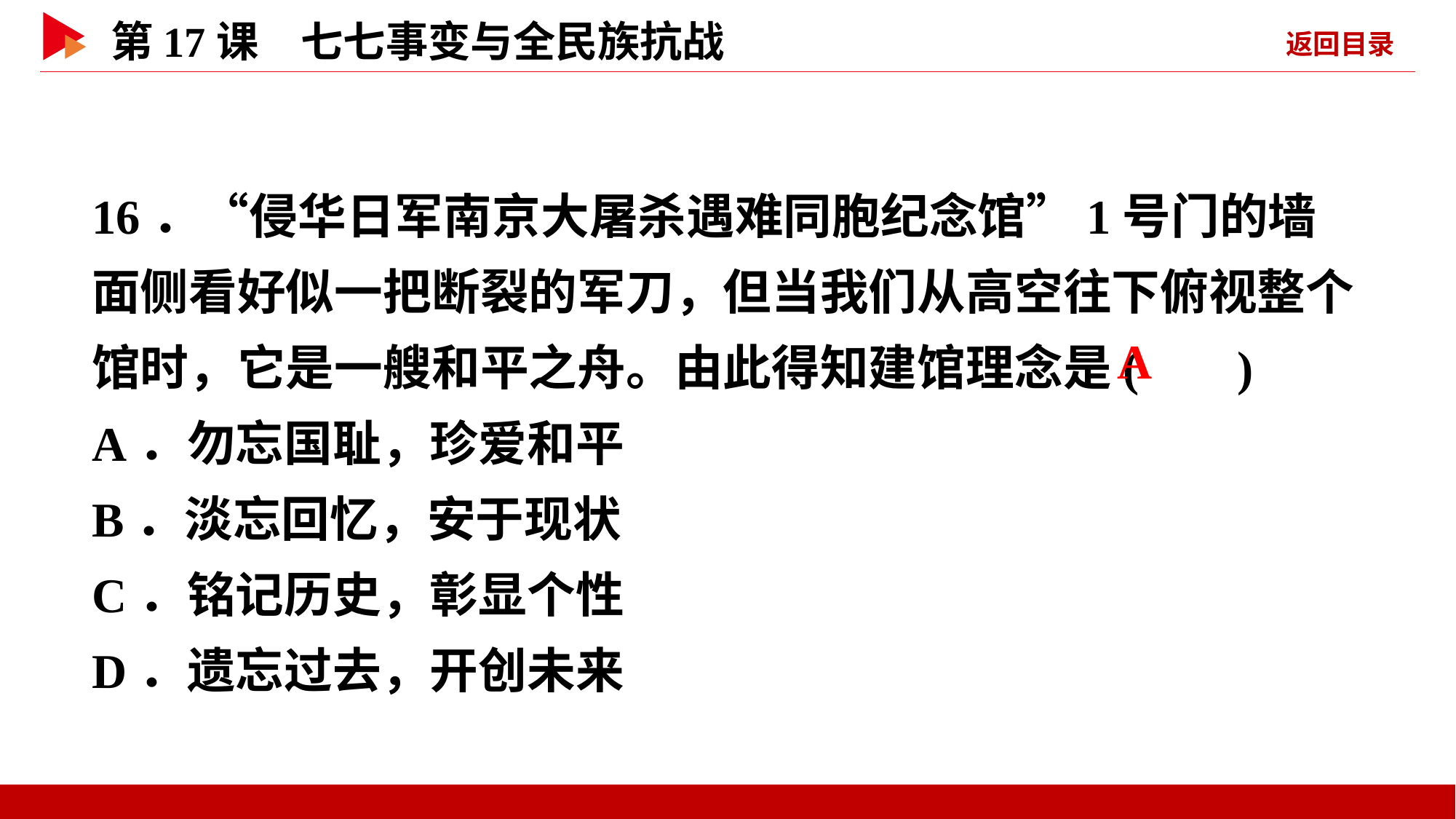

16．“侵华日军南京大屠杀遇难同胞纪念馆”1号门的墙面侧看好似一把断裂的军刀，但当我们从高空往下俯视整个馆时，它是一艘和平之舟。由此得知建馆理念是(        )
A．勿忘国耻，珍爱和平
B．淡忘回忆，安于现状
C．铭记历史，彰显个性
D．遗忘过去，开创未来
   A